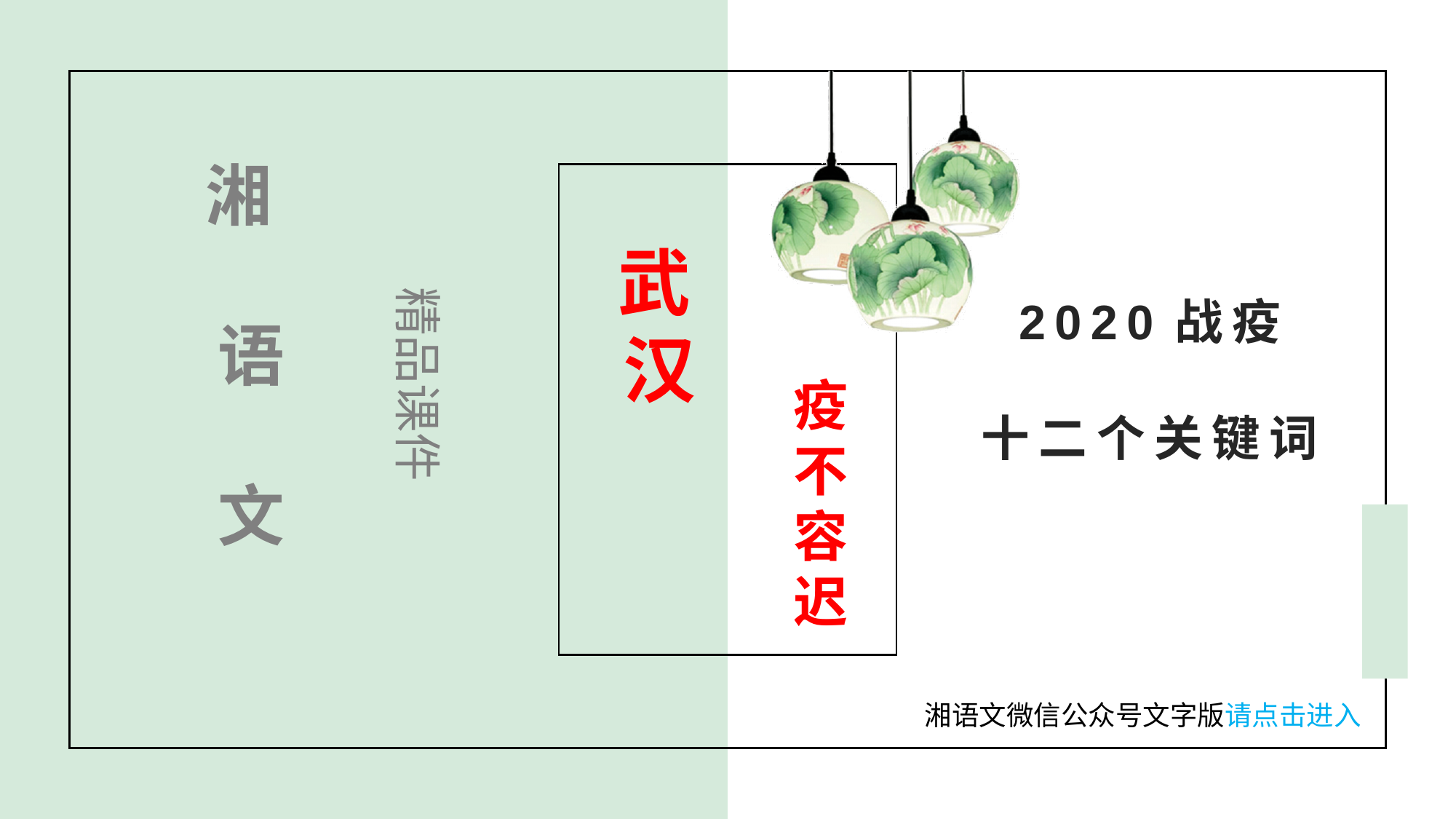

湘

语

文
# 武汉
精品课件
2020战疫

十二个关键词

疫
不
容
迟
湘语文微信公众号文字版请点击进入